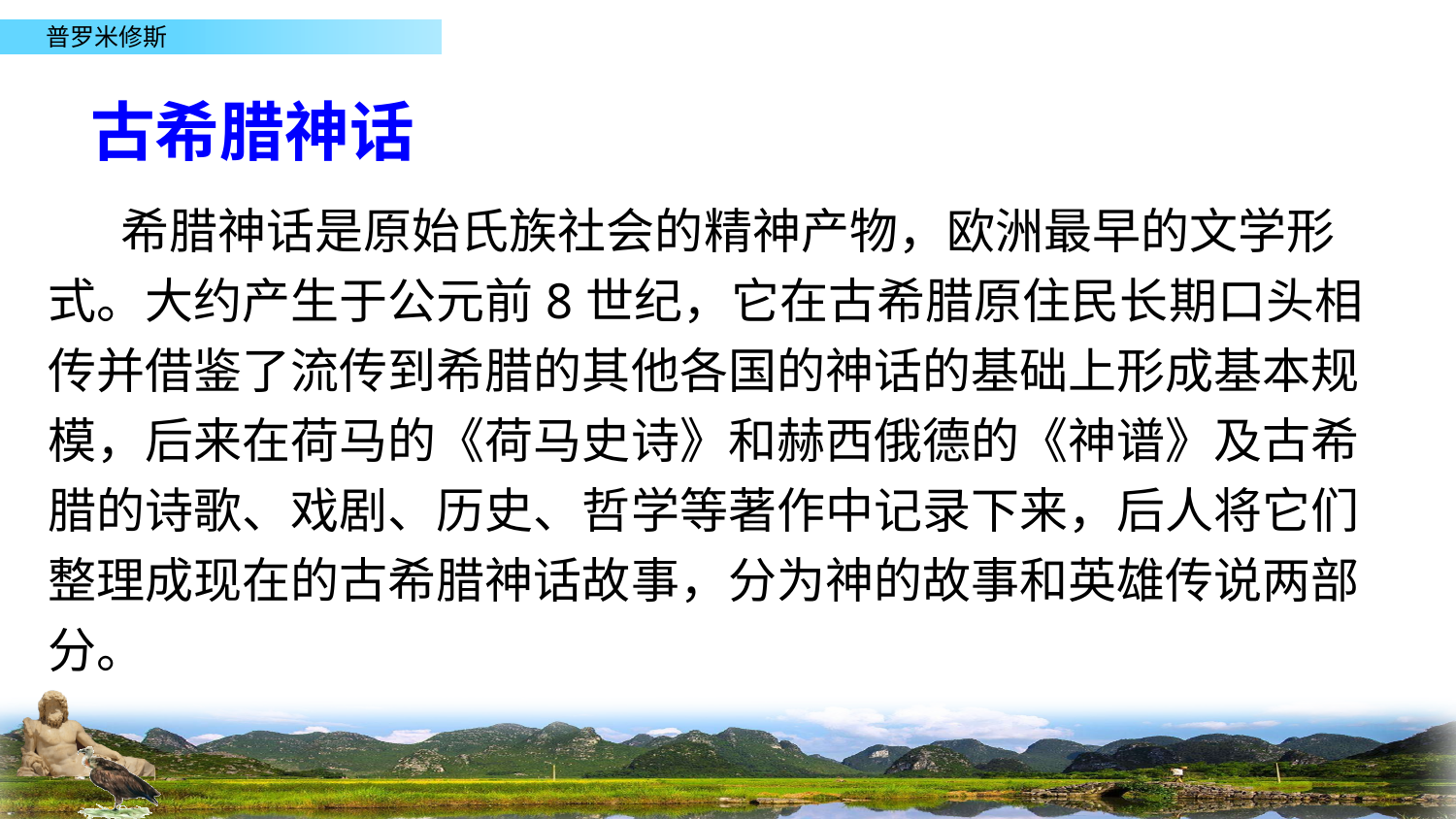

古希腊神话
希腊神话是原始氏族社会的精神产物，欧洲最早的文学形式。大约产生于公元前8世纪，它在古希腊原住民长期口头相传并借鉴了流传到希腊的其他各国的神话的基础上形成基本规模，后来在荷马的《荷马史诗》和赫西俄德的《神谱》及古希腊的诗歌、戏剧、历史、哲学等著作中记录下来，后人将它们整理成现在的古希腊神话故事，分为神的故事和英雄传说两部分。